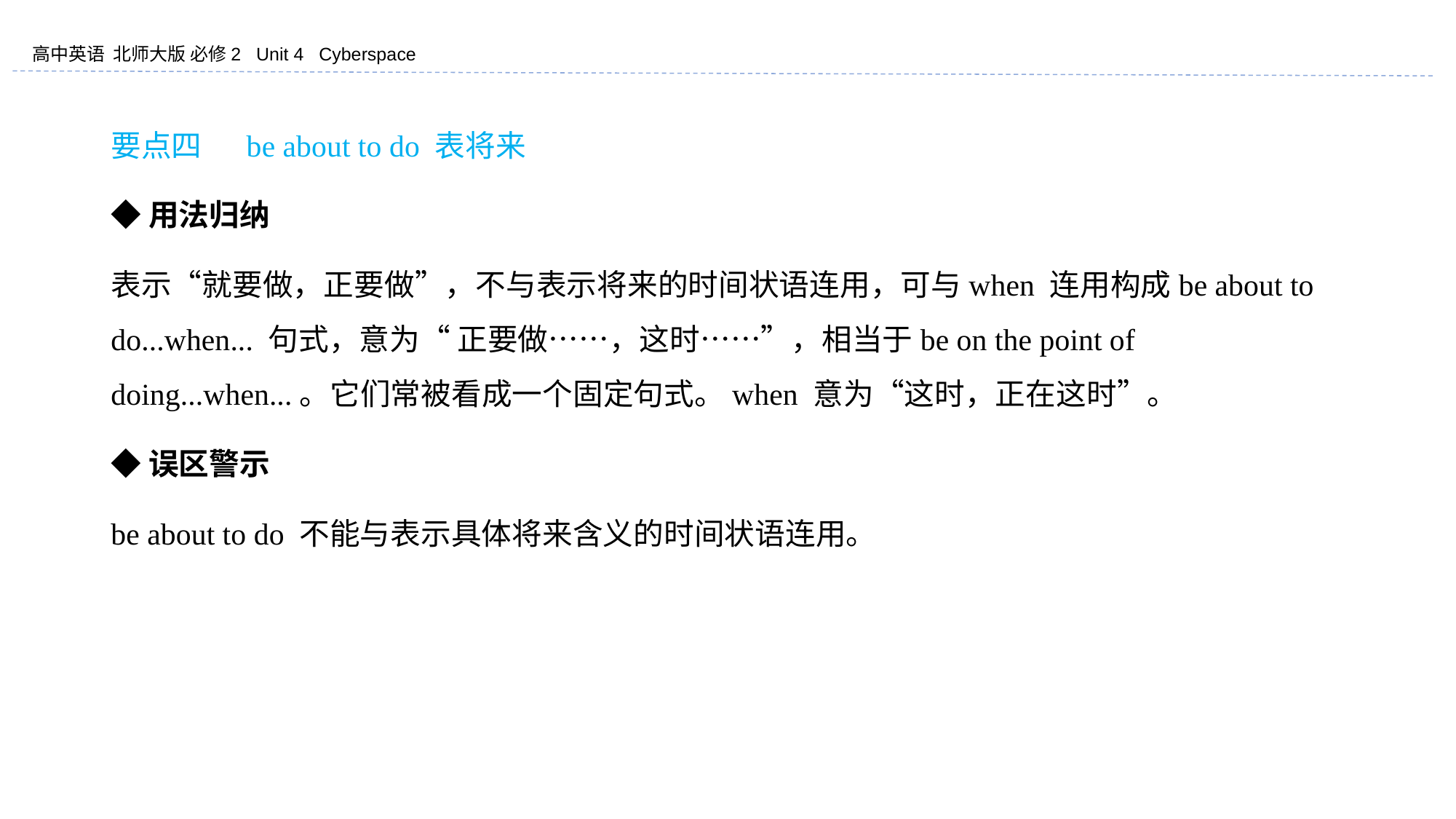

要点四 　be about to do 表将来
◆用法归纳
表示“就要做，正要做”，不与表示将来的时间状语连用，可与when 连用构成be about to do...when... 句式，意为“ 正要做……，这时……”，相当于be on the point of doing...when...。它们常被看成一个固定句式。when 意为“这时，正在这时”。
◆误区警示
be about to do 不能与表示具体将来含义的时间状语连用。